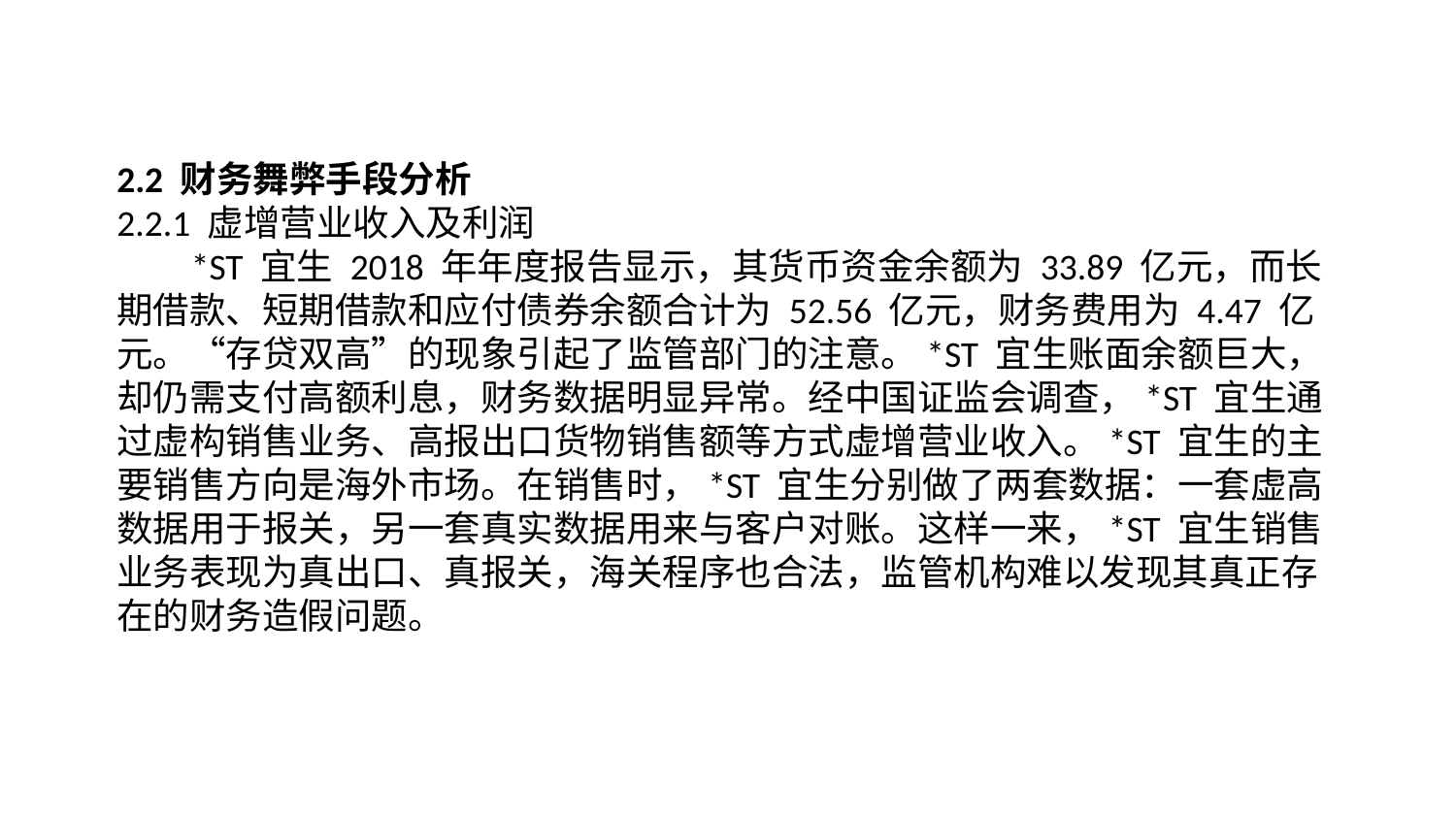

2.2 财务舞弊手段分析
2.2.1 虚增营业收入及利润
         *ST 宜生 2018 年年度报告显示，其货币资金余额为 33.89 亿元，而长期借款、短期借款和应付债券余额合计为 52.56 亿元，财务费用为 4.47 亿元。“存贷双高”的现象引起了监管部门的注意。*ST 宜生账面余额巨大，却仍需支付高额利息，财务数据明显异常。经中国证监会调查，*ST 宜生通过虚构销售业务、高报出口货物销售额等方式虚增营业收入。*ST 宜生的主要销售方向是海外市场。在销售时，*ST 宜生分别做了两套数据：一套虚高数据用于报关，另一套真实数据用来与客户对账。这样一来，*ST 宜生销售业务表现为真出口、真报关，海关程序也合法，监管机构难以发现其真正存在的财务造假问题。